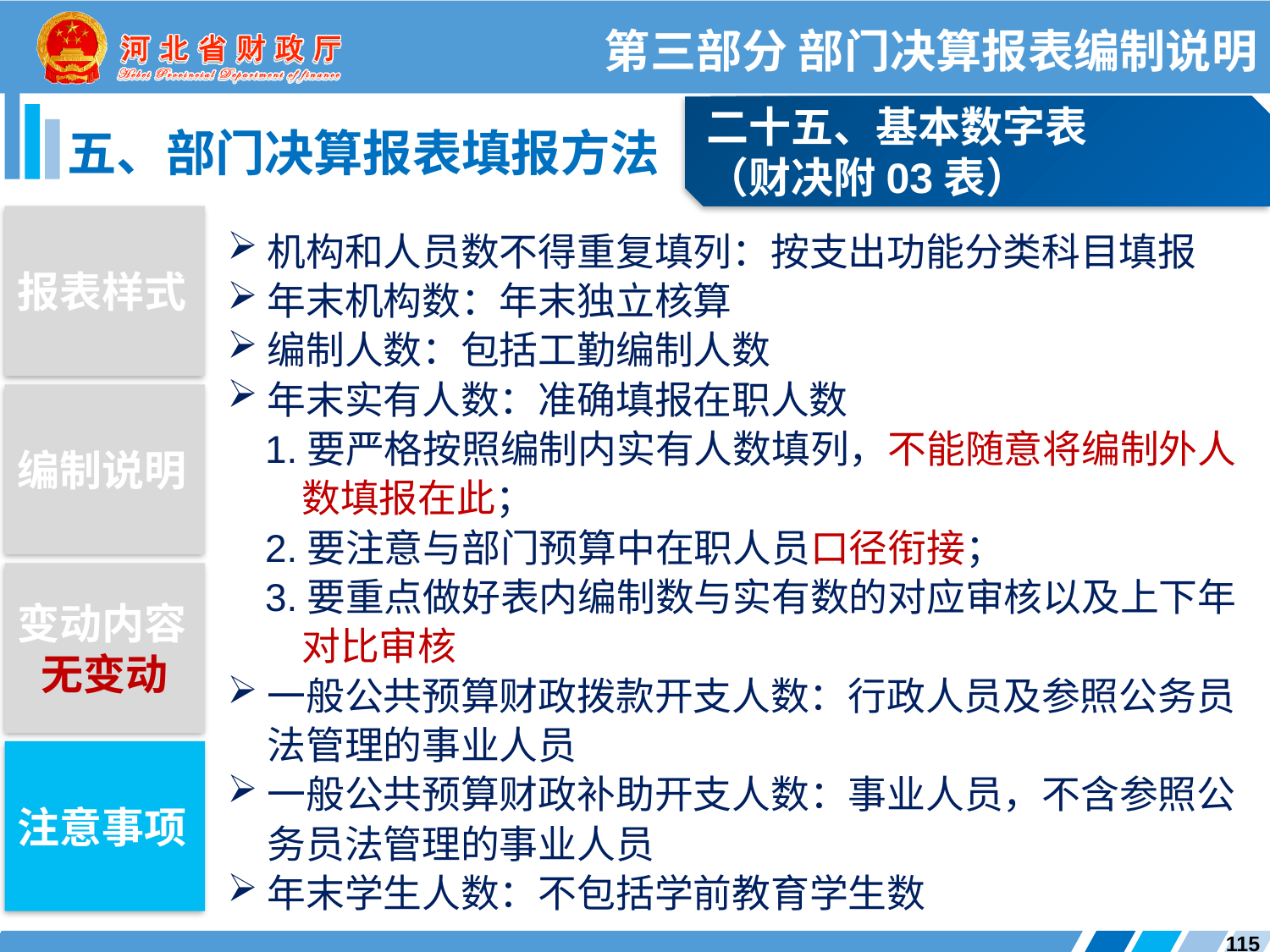

第三部分 部门决算报表编制说明
二十五、基本数字表
（财决附03表）
五、部门决算报表填报方法
报表样式
机构和人员数不得重复填列：按支出功能分类科目填报
年末机构数：年末独立核算
编制人数：包括工勤编制人数
年末实有人数：准确填报在职人数
1.要严格按照编制内实有人数填列，不能随意将编制外人数填报在此；
2.要注意与部门预算中在职人员口径衔接；
3.要重点做好表内编制数与实有数的对应审核以及上下年对比审核
一般公共预算财政拨款开支人数：行政人员及参照公务员法管理的事业人员
一般公共预算财政补助开支人数：事业人员，不含参照公务员法管理的事业人员
年末学生人数：不包括学前教育学生数

编制说明
变动内容
无变动
注意事项
115